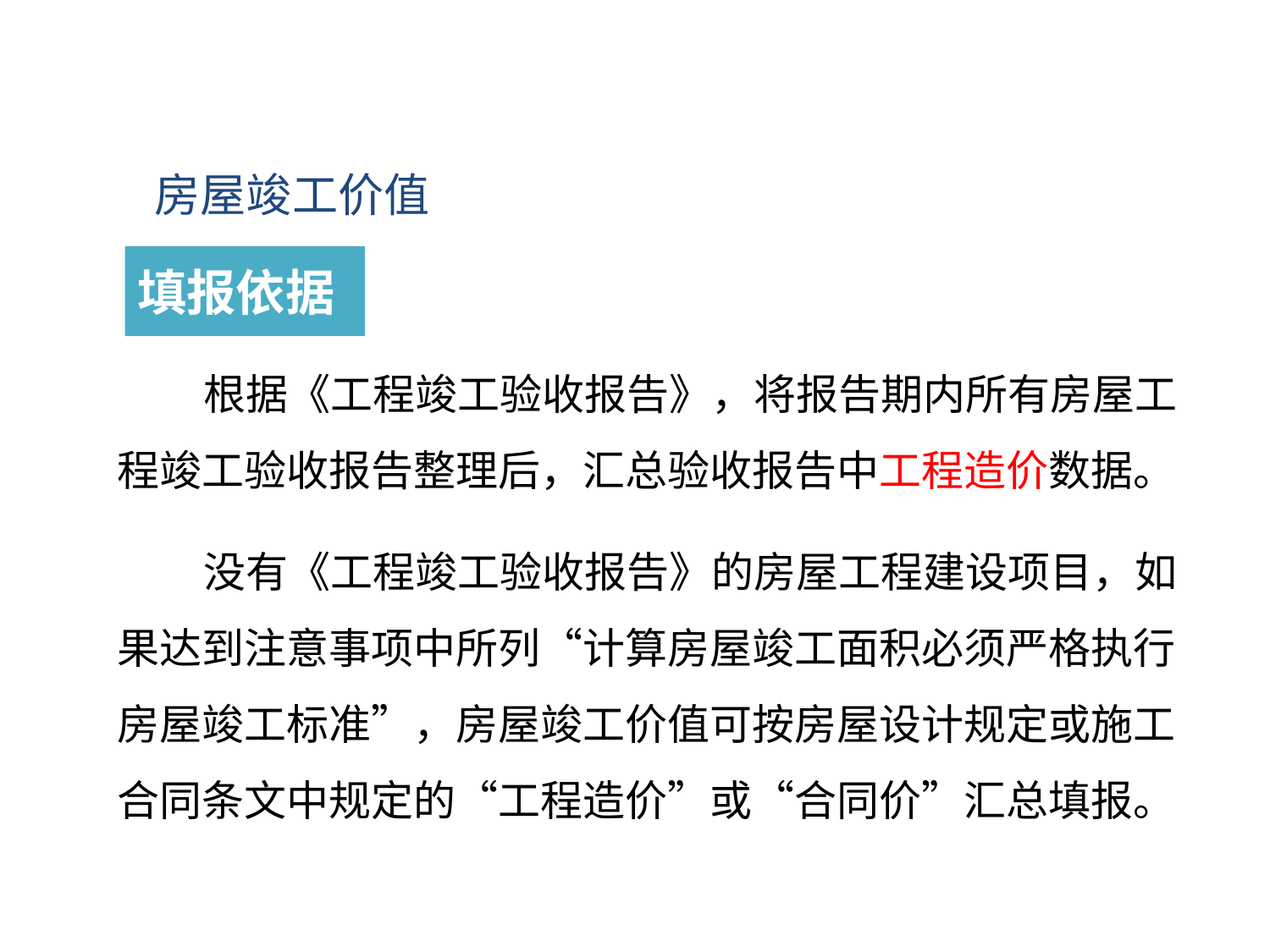

房屋竣工价值
填报依据
        根据《工程竣工验收报告》，将报告期内所有房屋工程竣工验收报告整理后，汇总验收报告中工程造价数据。

        没有《工程竣工验收报告》的房屋工程建设项目，如果达到注意事项中所列“计算房屋竣工面积必须严格执行房屋竣工标准”，房屋竣工价值可按房屋设计规定或施工合同条文中规定的“工程造价”或“合同价”汇总填报。